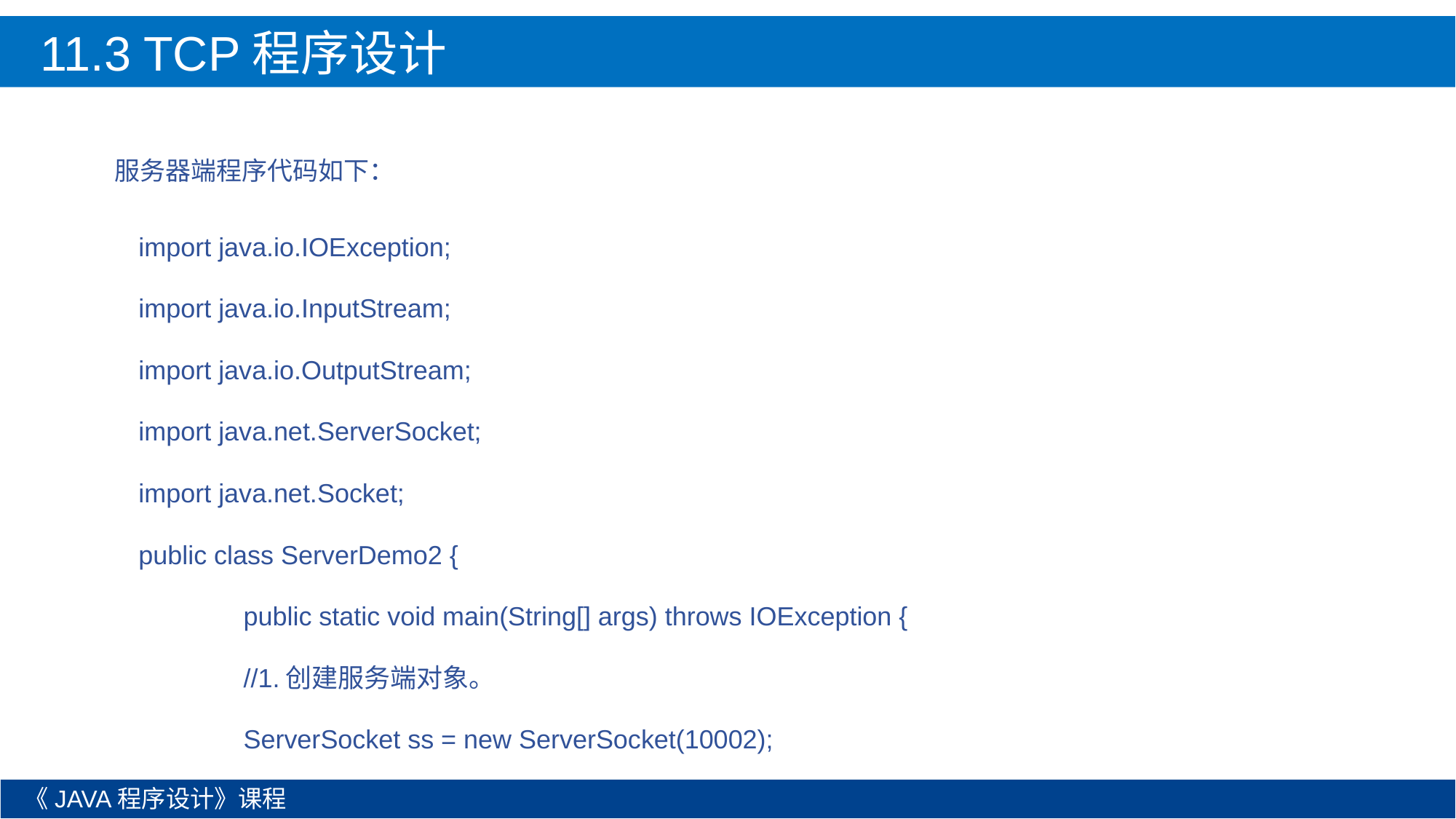

11.3 TCP程序设计
服务器端程序代码如下：
import java.io.IOException;
import java.io.InputStream;
import java.io.OutputStream;
import java.net.ServerSocket;
import java.net.Socket;
public class ServerDemo2 {
	public static void main(String[] args) throws IOException {
		//1.创建服务端对象。
		ServerSocket ss = new ServerSocket(10002);
《JAVA程序设计》课程